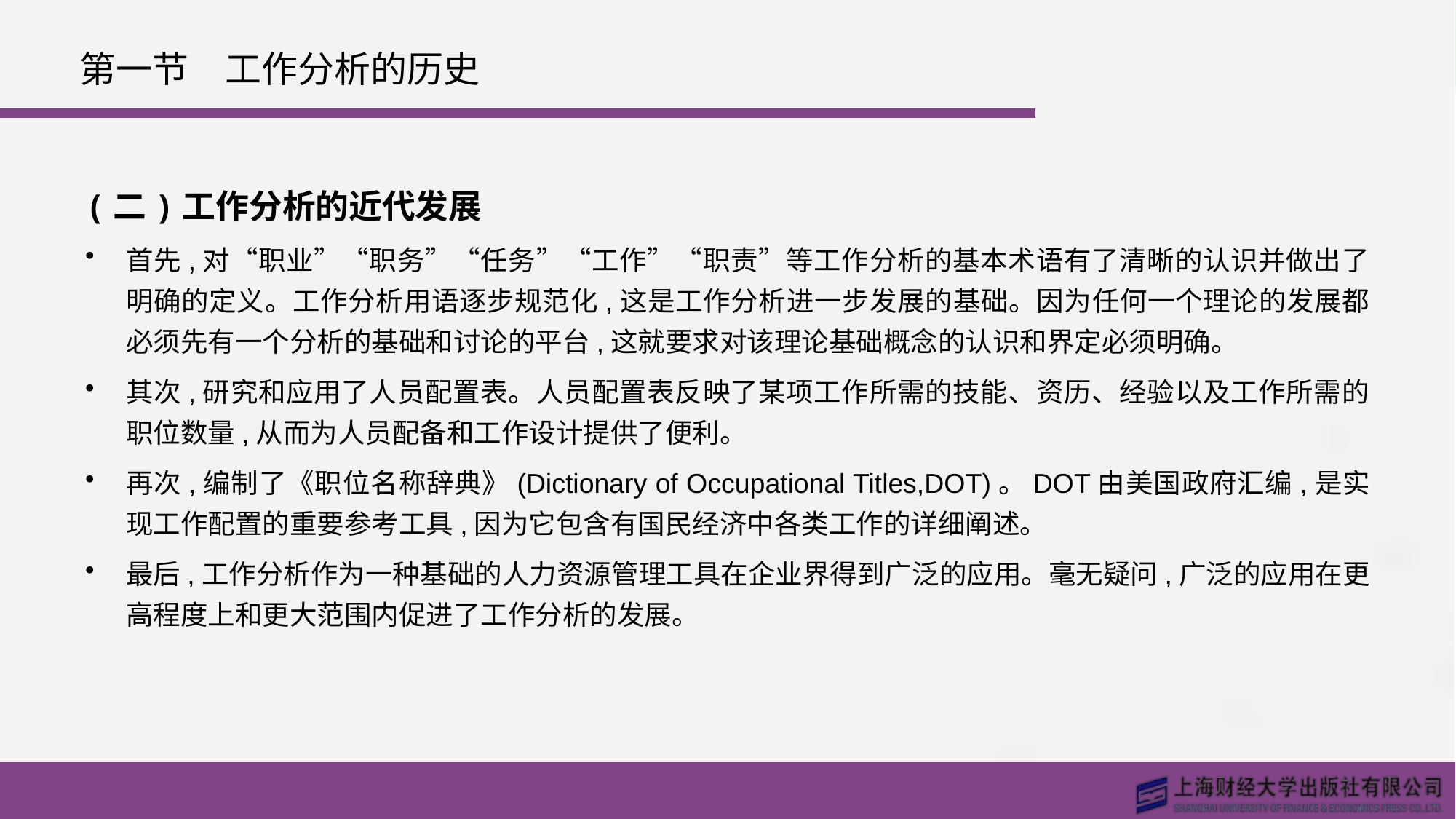

# 第一节　工作分析的历史
(二)工作分析的近代发展
首先,对“职业”“职务”“任务”“工作”“职责”等工作分析的基本术语有了清晰的认识并做出了明确的定义。工作分析用语逐步规范化,这是工作分析进一步发展的基础。因为任何一个理论的发展都必须先有一个分析的基础和讨论的平台,这就要求对该理论基础概念的认识和界定必须明确。
其次,研究和应用了人员配置表。人员配置表反映了某项工作所需的技能、资历、经验以及工作所需的职位数量,从而为人员配备和工作设计提供了便利。
再次,编制了《职位名称辞典》(Dictionary of Occupational Titles,DOT)。DOT由美国政府汇编,是实现工作配置的重要参考工具,因为它包含有国民经济中各类工作的详细阐述。
最后,工作分析作为一种基础的人力资源管理工具在企业界得到广泛的应用。毫无疑问,广泛的应用在更高程度上和更大范围内促进了工作分析的发展。